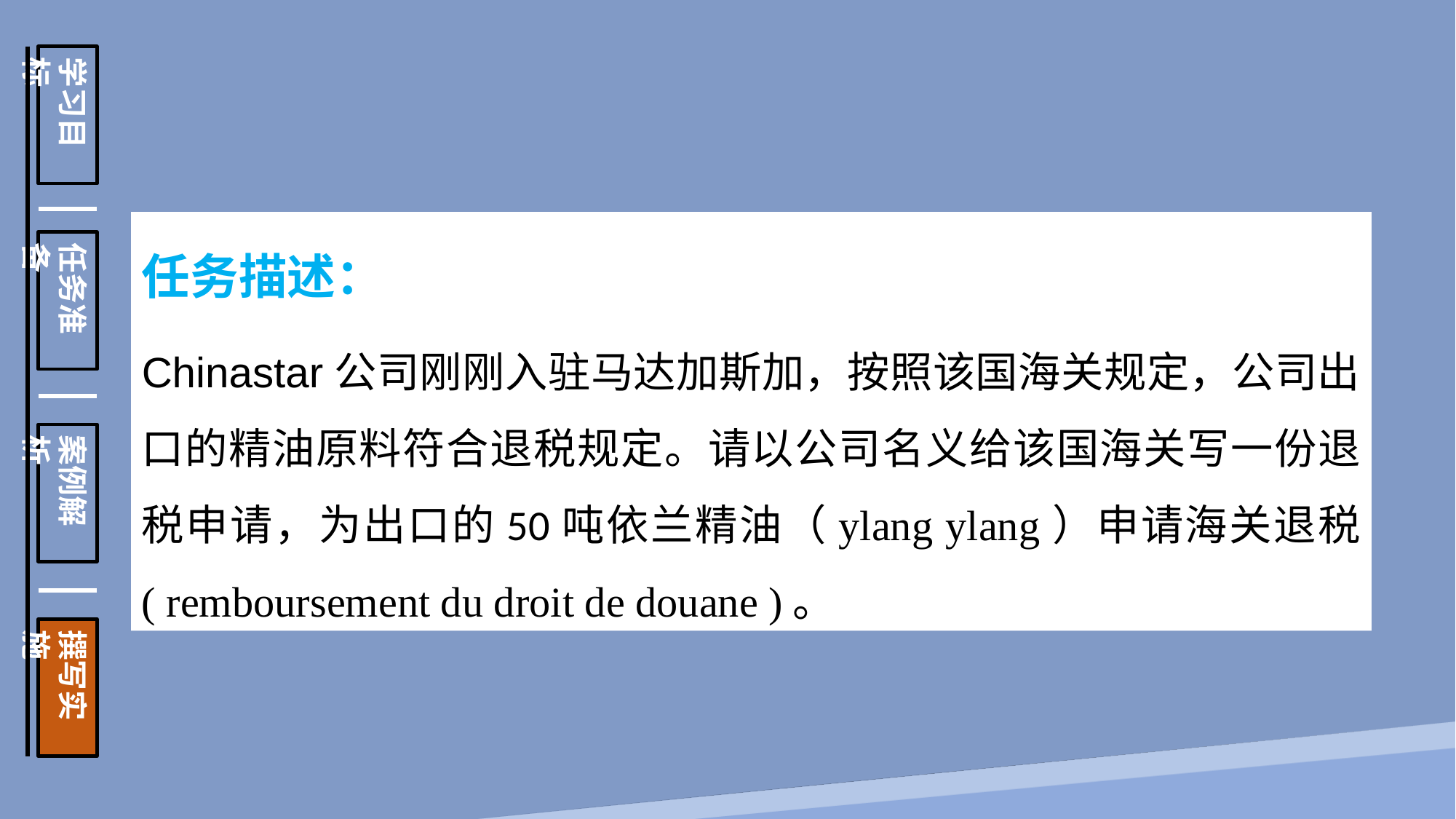

学习目标
任务准备
案例解析
撰写实施
任务描述：
Chinastar公司刚刚入驻马达加斯加，按照该国海关规定，公司出口的精油原料符合退税规定。请以公司名义给该国海关写一份退税申请，为出口的50吨依兰精油（ylang ylang）申请海关退税 ( remboursement du droit de douane )。